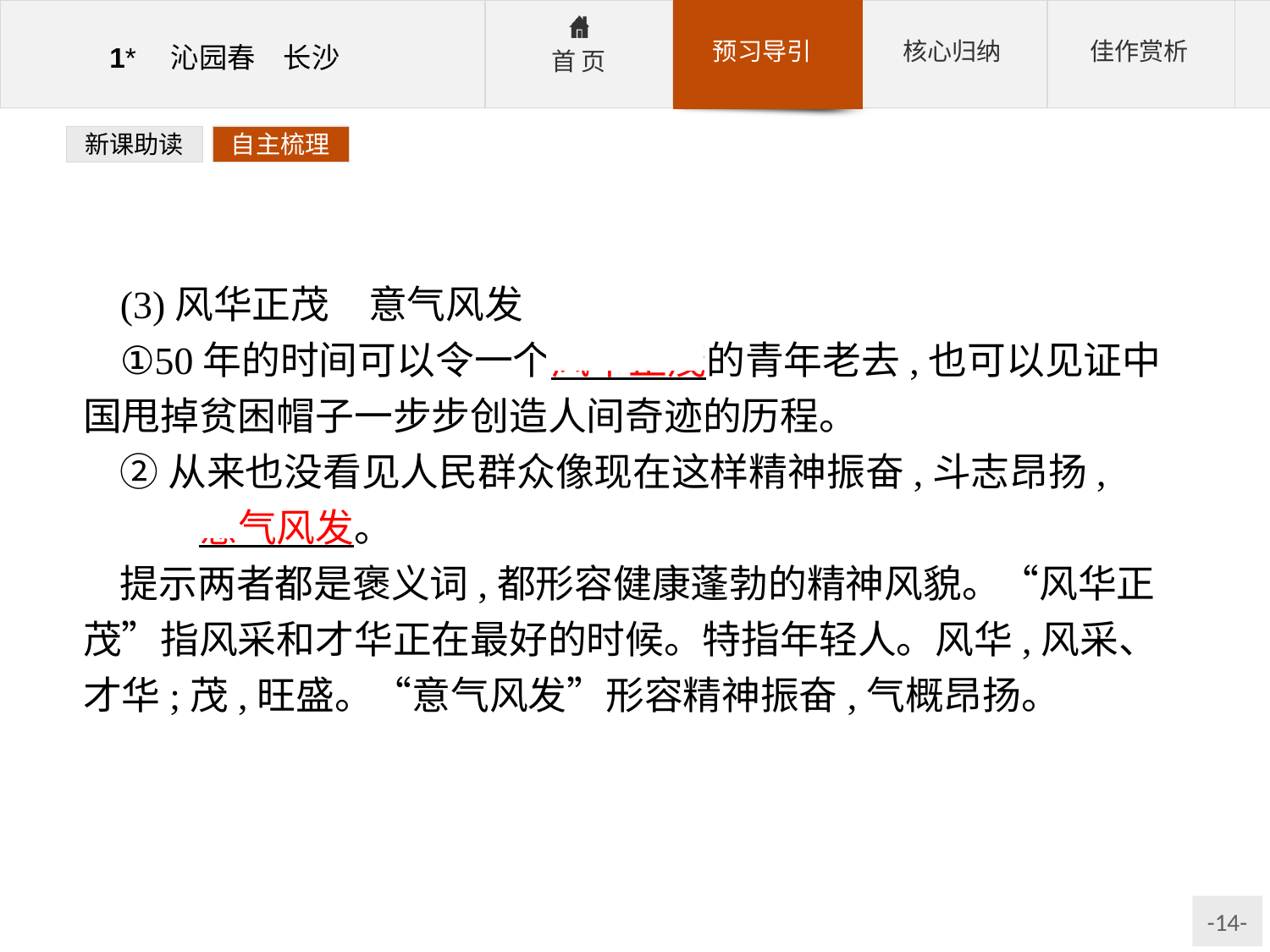

新课助读
自主梳理
(3)风华正茂　意气风发
①50年的时间可以令一个风华正茂的青年老去,也可以见证中国甩掉贫困帽子一步步创造人间奇迹的历程。
②从来也没看见人民群众像现在这样精神振奋,斗志昂扬,                    意气风发。
提示两者都是褒义词,都形容健康蓬勃的精神风貌。“风华正茂”指风采和才华正在最好的时候。特指年轻人。风华,风采、才华;茂,旺盛。“意气风发”形容精神振奋,气概昂扬。